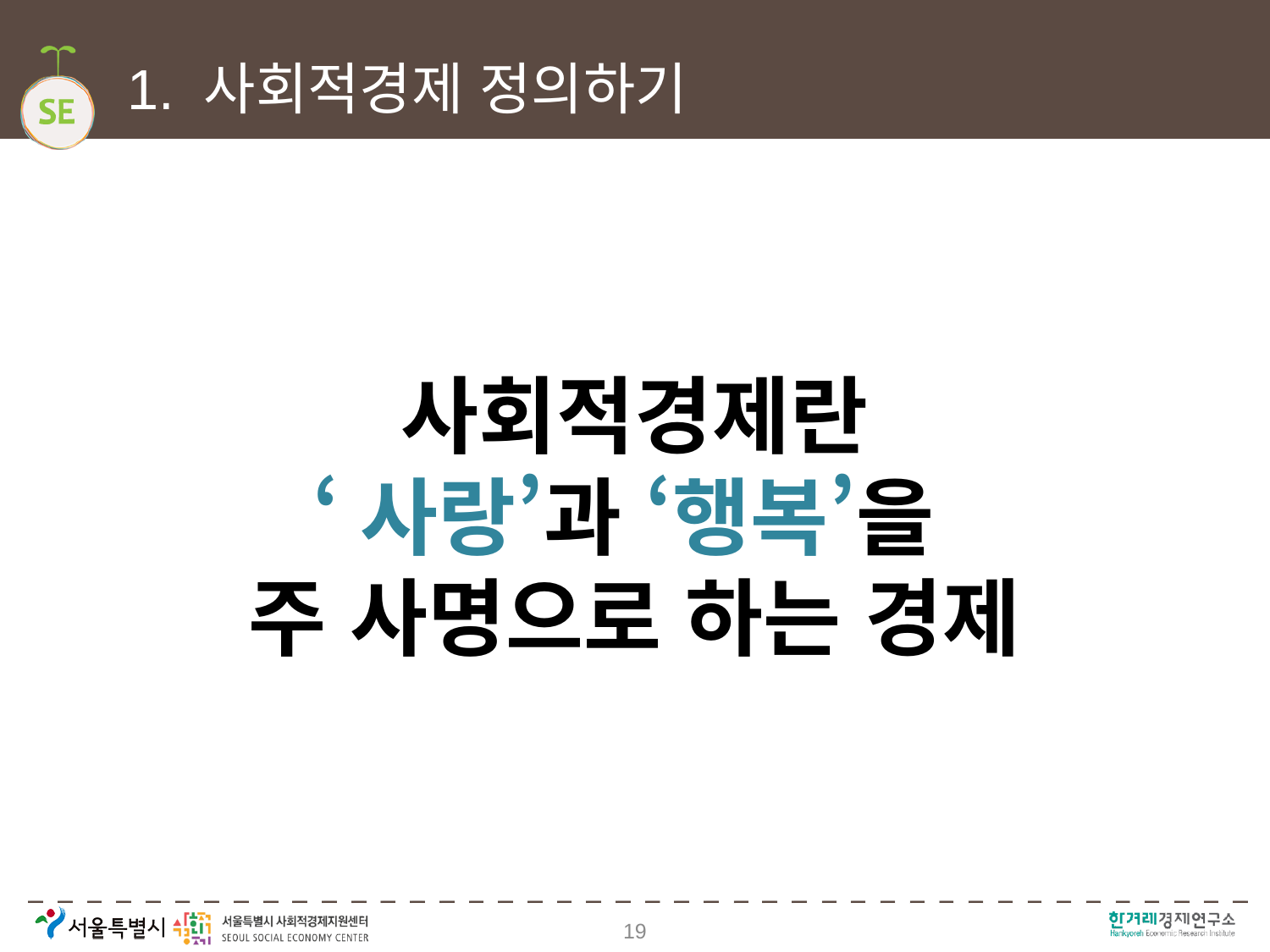

# 1. 사회적경제 정의하기
사회적경제란
‘사랑’과 ‘행복’을
주 사명으로 하는 경제
19